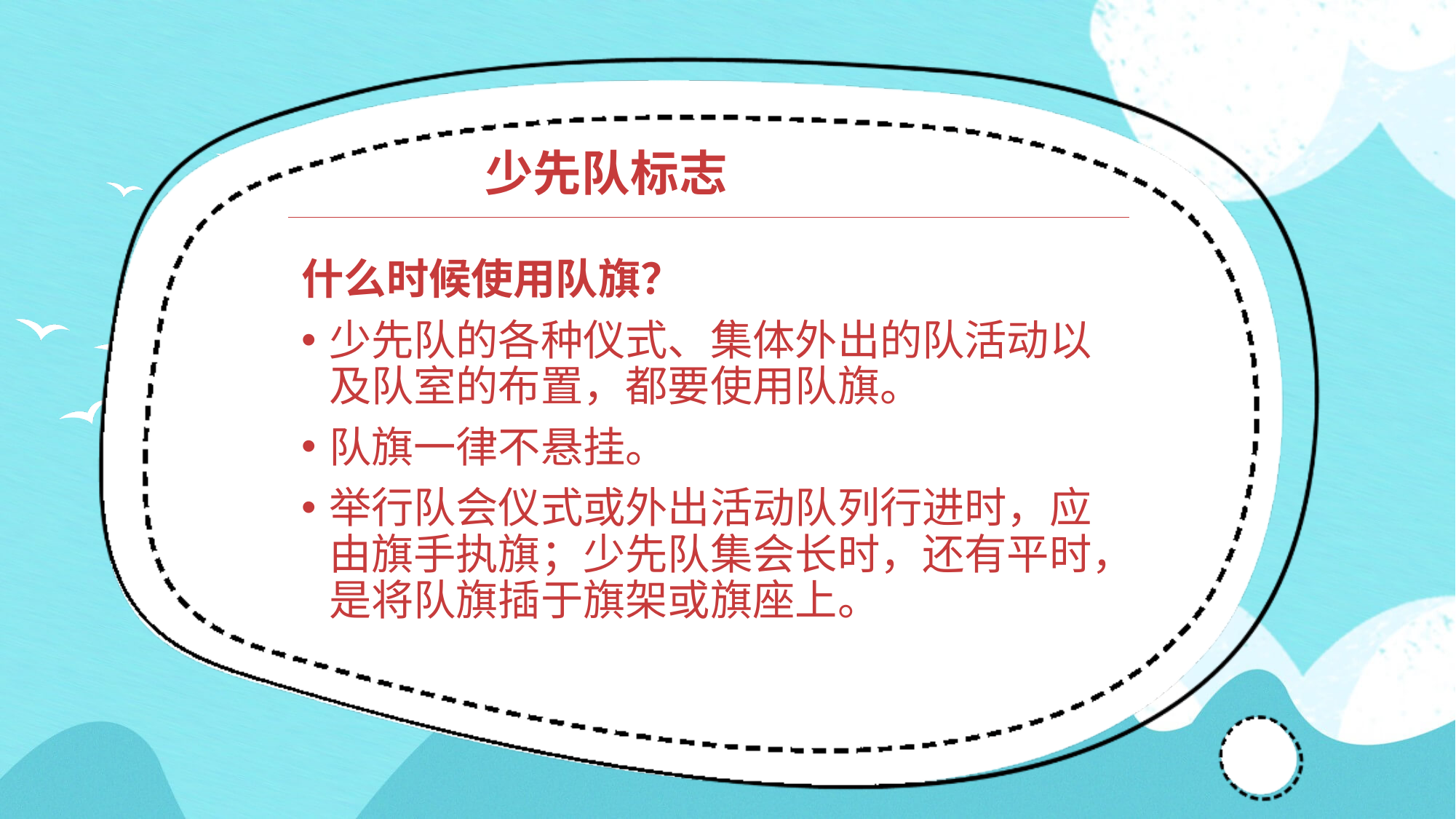

少先队标志
什么时候使用队旗？
少先队的各种仪式、集体外出的队活动以及队室的布置，都要使用队旗。
队旗一律不悬挂。
举行队会仪式或外出活动队列行进时，应由旗手执旗；少先队集会长时，还有平时，是将队旗插于旗架或旗座上。